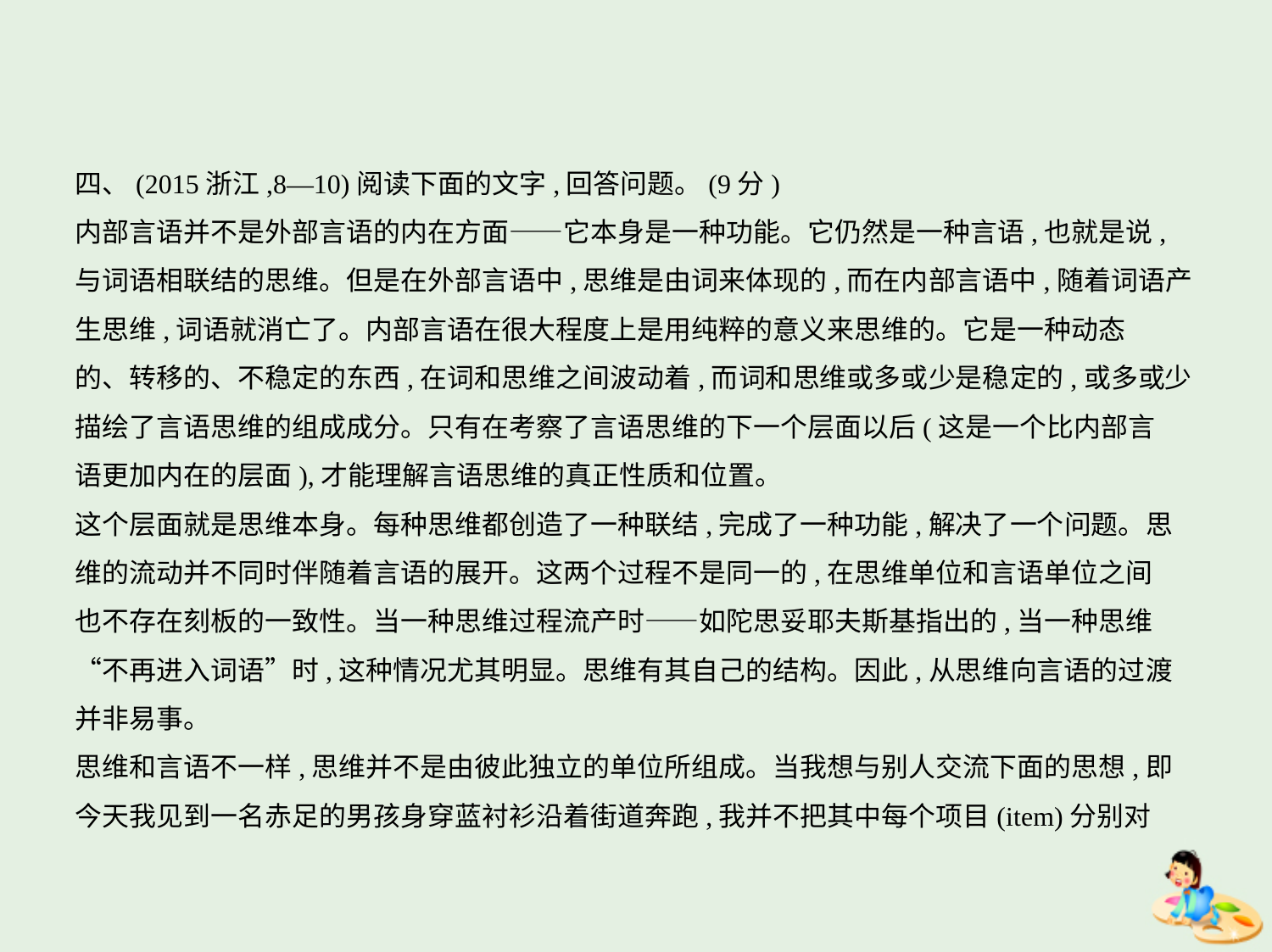

四、(2015浙江,8—10)阅读下面的文字,回答问题。(9分)
内部言语并不是外部言语的内在方面——它本身是一种功能。它仍然是一种言语,也就是说,
与词语相联结的思维。但是在外部言语中,思维是由词来体现的,而在内部言语中,随着词语产
生思维,词语就消亡了。内部言语在很大程度上是用纯粹的意义来思维的。它是一种动态
的、转移的、不稳定的东西,在词和思维之间波动着,而词和思维或多或少是稳定的,或多或少
描绘了言语思维的组成成分。只有在考察了言语思维的下一个层面以后(这是一个比内部言
语更加内在的层面),才能理解言语思维的真正性质和位置。
这个层面就是思维本身。每种思维都创造了一种联结,完成了一种功能,解决了一个问题。思
维的流动并不同时伴随着言语的展开。这两个过程不是同一的,在思维单位和言语单位之间
也不存在刻板的一致性。当一种思维过程流产时——如陀思妥耶夫斯基指出的,当一种思维
“不再进入词语”时,这种情况尤其明显。思维有其自己的结构。因此,从思维向言语的过渡
并非易事。
思维和言语不一样,思维并不是由彼此独立的单位所组成。当我想与别人交流下面的思想,即
今天我见到一名赤足的男孩身穿蓝衬衫沿着街道奔跑,我并不把其中每个项目(item)分别对